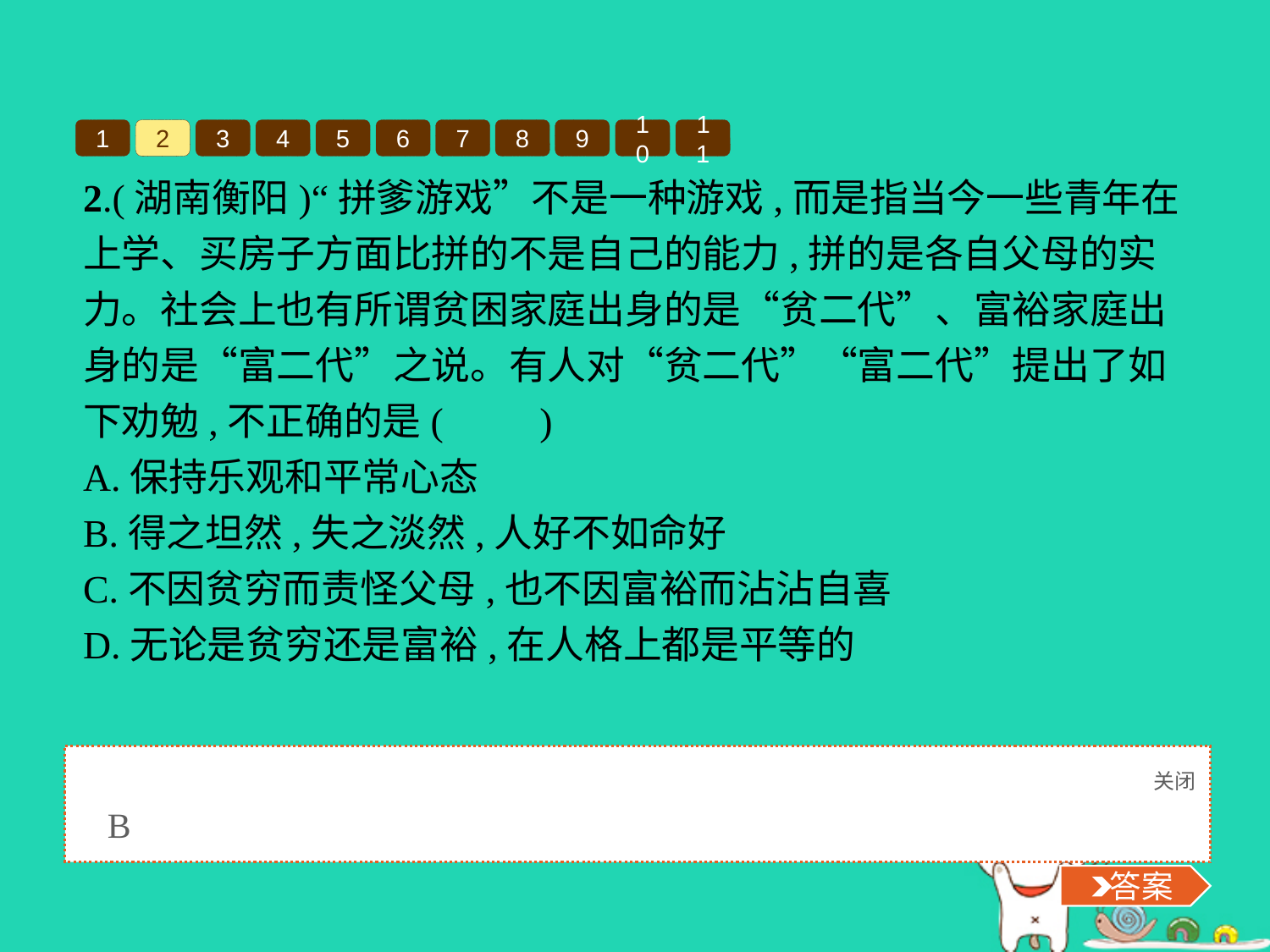

1
2
3
4
5
6
7
8
9
10
11
2.(湖南衡阳)“拼爹游戏”不是一种游戏,而是指当今一些青年在上学、买房子方面比拼的不是自己的能力,拼的是各自父母的实力。社会上也有所谓贫困家庭出身的是“贫二代”、富裕家庭出身的是“富二代”之说。有人对“贫二代”“富二代”提出了如下劝勉,不正确的是(　　)
A.保持乐观和平常心态
B.得之坦然,失之淡然,人好不如命好
C.不因贫穷而责怪父母,也不因富裕而沾沾自喜
D.无论是贫穷还是富裕,在人格上都是平等的

关闭
  答案

B
  答案